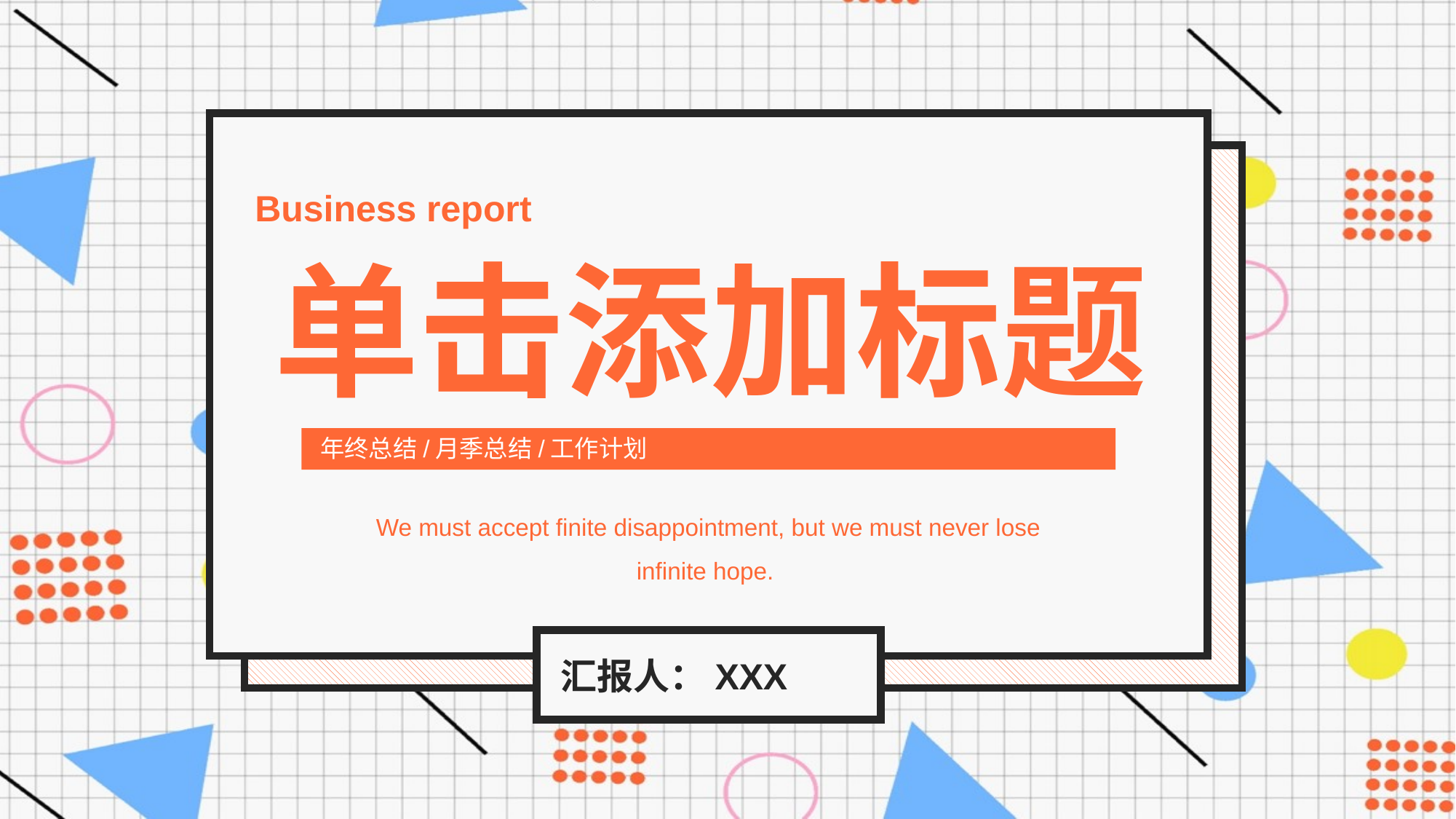

Business report
单击添加标题

年终总结/月季总结/工作计划
We must accept finite disappointment, but we must never lose infinite hope.

汇报人：XXX